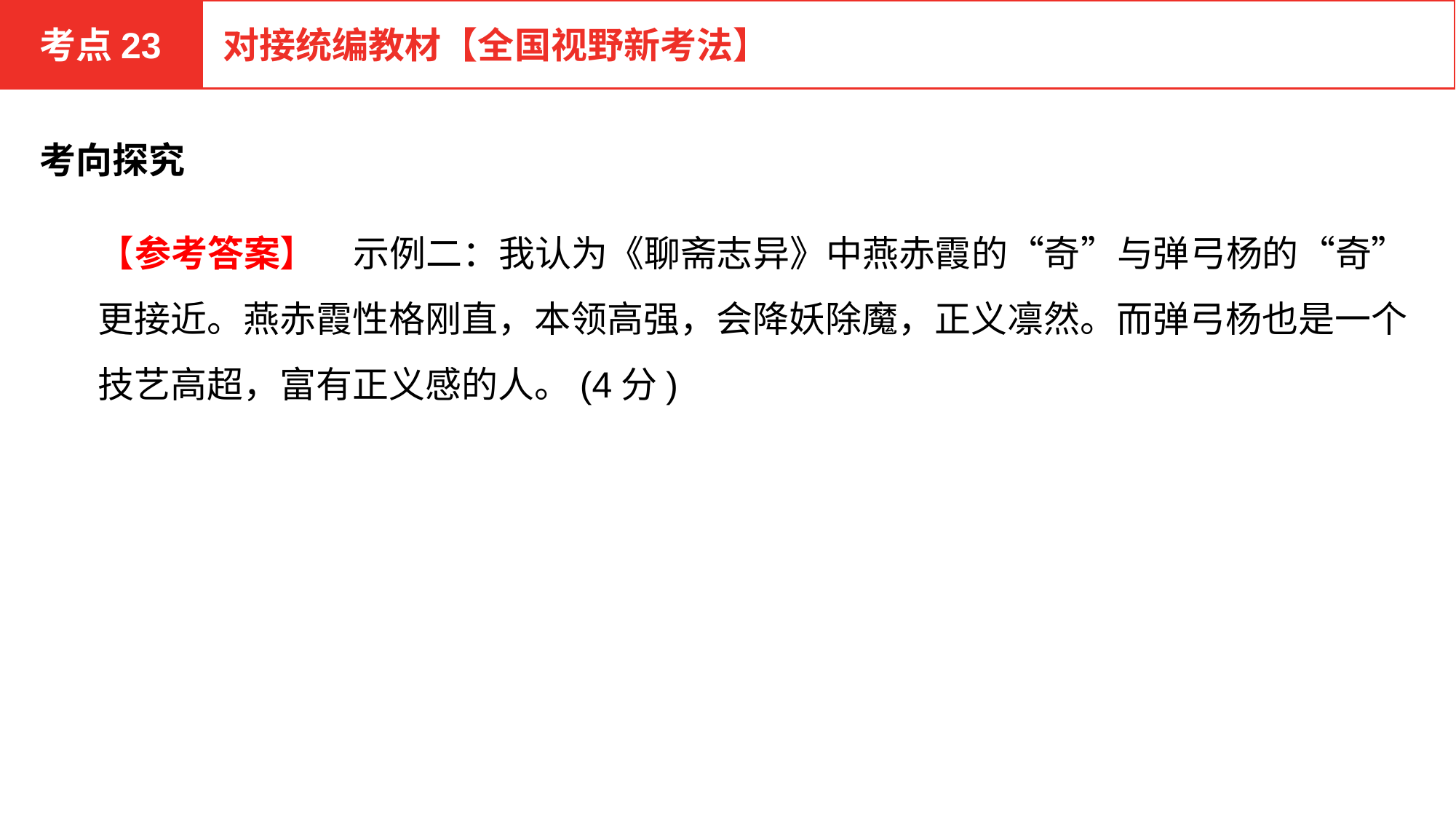

考点23
对接统编教材【全国视野新考法】
考向探究

【参考答案】　示例二：我认为《聊斋志异》中燕赤霞的“奇”与弹弓杨的“奇”更接近。燕赤霞性格刚直，本领高强，会降妖除魔，正义凛然。而弹弓杨也是一个技艺高超，富有正义感的人。(4分)